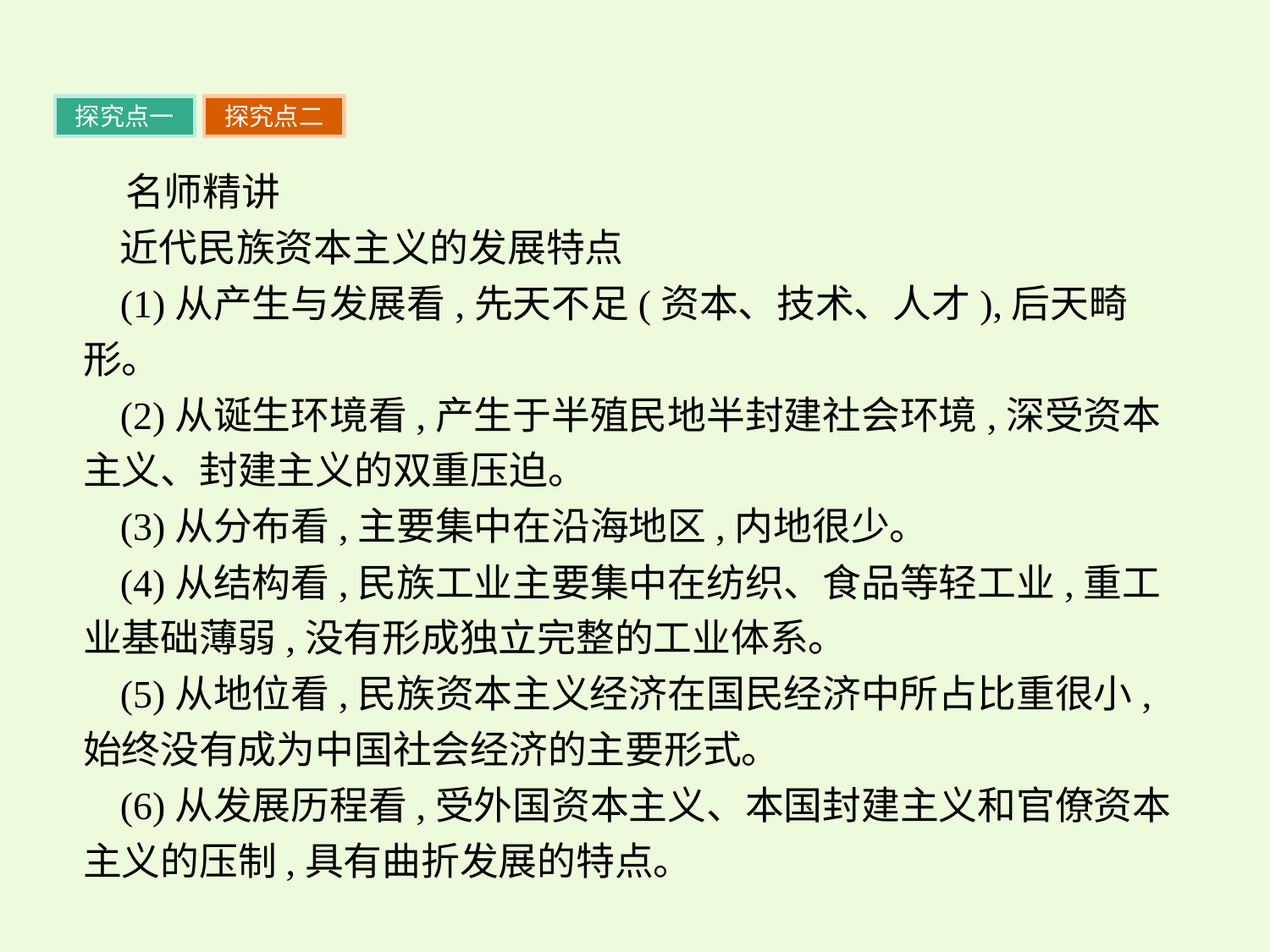

探究点一
探究点二
名师精讲
近代民族资本主义的发展特点
(1)从产生与发展看,先天不足(资本、技术、人才),后天畸形。
(2)从诞生环境看,产生于半殖民地半封建社会环境,深受资本主义、封建主义的双重压迫。
(3)从分布看,主要集中在沿海地区,内地很少。
(4)从结构看,民族工业主要集中在纺织、食品等轻工业,重工业基础薄弱,没有形成独立完整的工业体系。
(5)从地位看,民族资本主义经济在国民经济中所占比重很小,始终没有成为中国社会经济的主要形式。
(6)从发展历程看,受外国资本主义、本国封建主义和官僚资本主义的压制,具有曲折发展的特点。